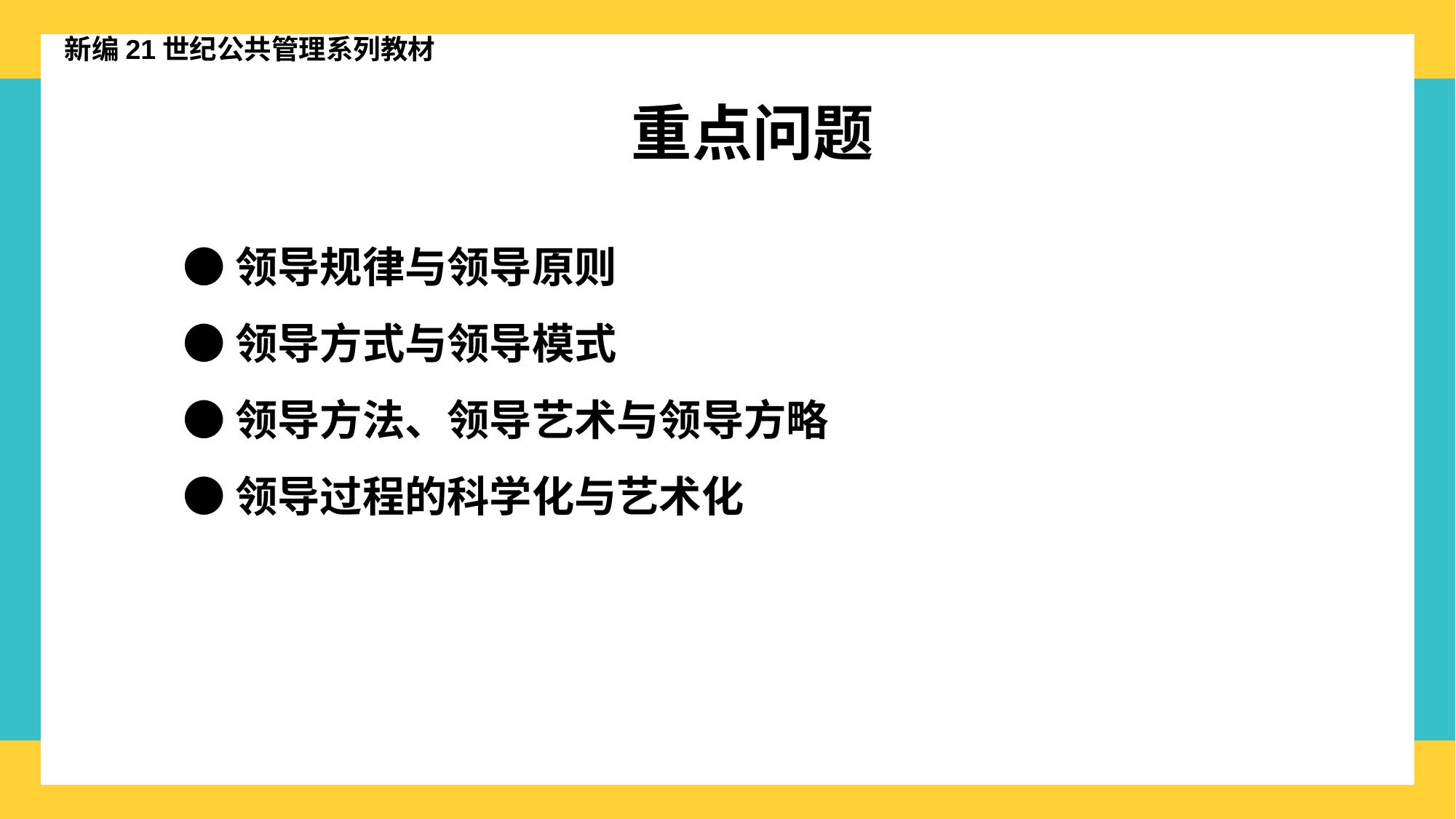

新编21世纪公共管理系列教材
重点问题
●领导规律与领导原则
●领导方式与领导模式
●领导方法、领导艺术与领导方略
●领导过程的科学化与艺术化